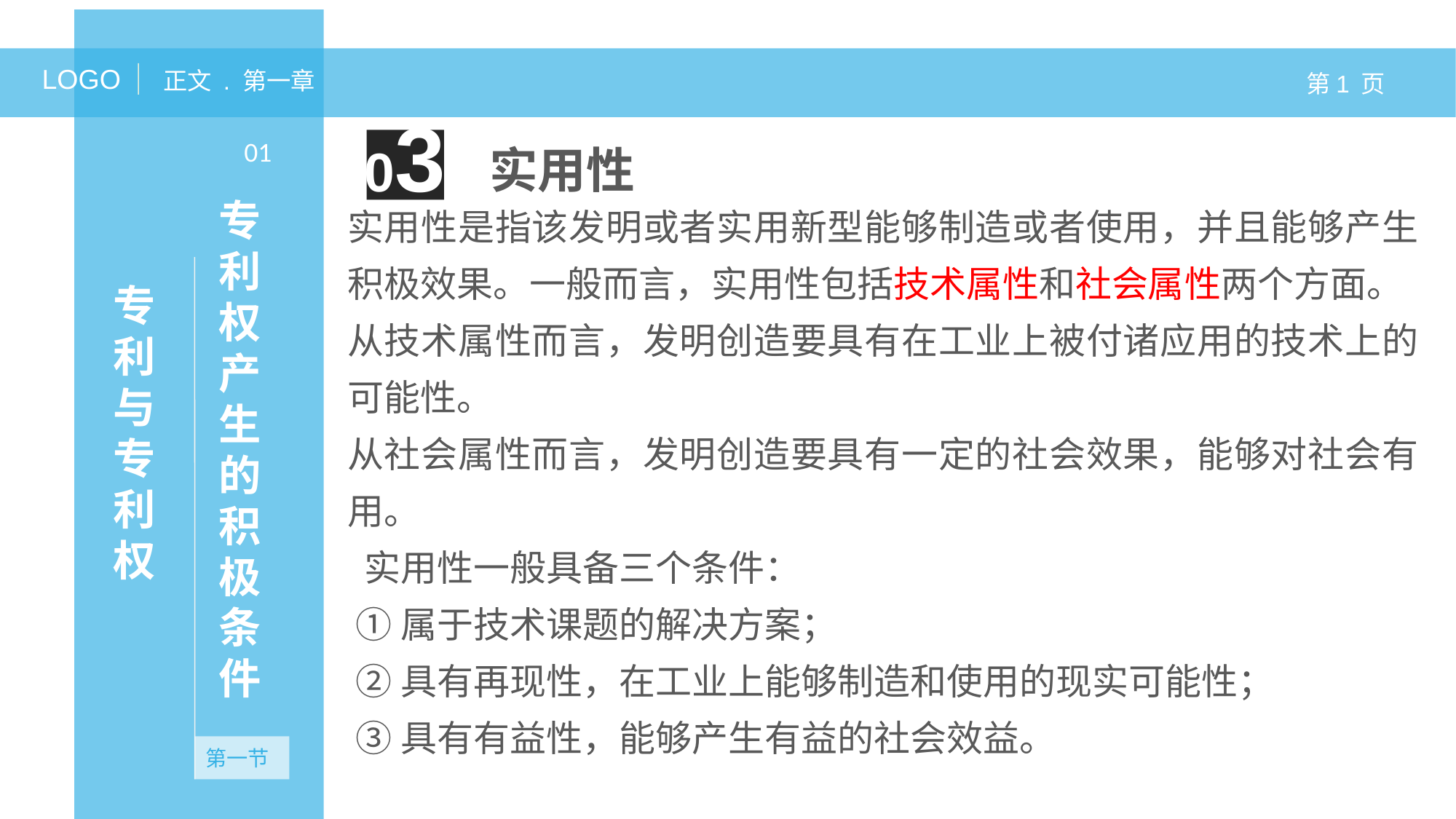

LOGO
正文 . 第一章

第1 页
03
专利权产生的积极条件
01

实用性
实用性是指该发明或者实用新型能够制造或者使用，并且能够产生积极效果。一般而言，实用性包括技术属性和社会属性两个方面。
从技术属性而言，发明创造要具有在工业上被付诸应用的技术上的可能性。
从社会属性而言，发明创造要具有一定的社会效果，能够对社会有用。
 实用性一般具备三个条件：
 ①属于技术课题的解决方案；
 ②具有再现性，在工业上能够制造和使用的现实可能性；
 ③具有有益性，能够产生有益的社会效益。

专利与专利权
无资产
第一节